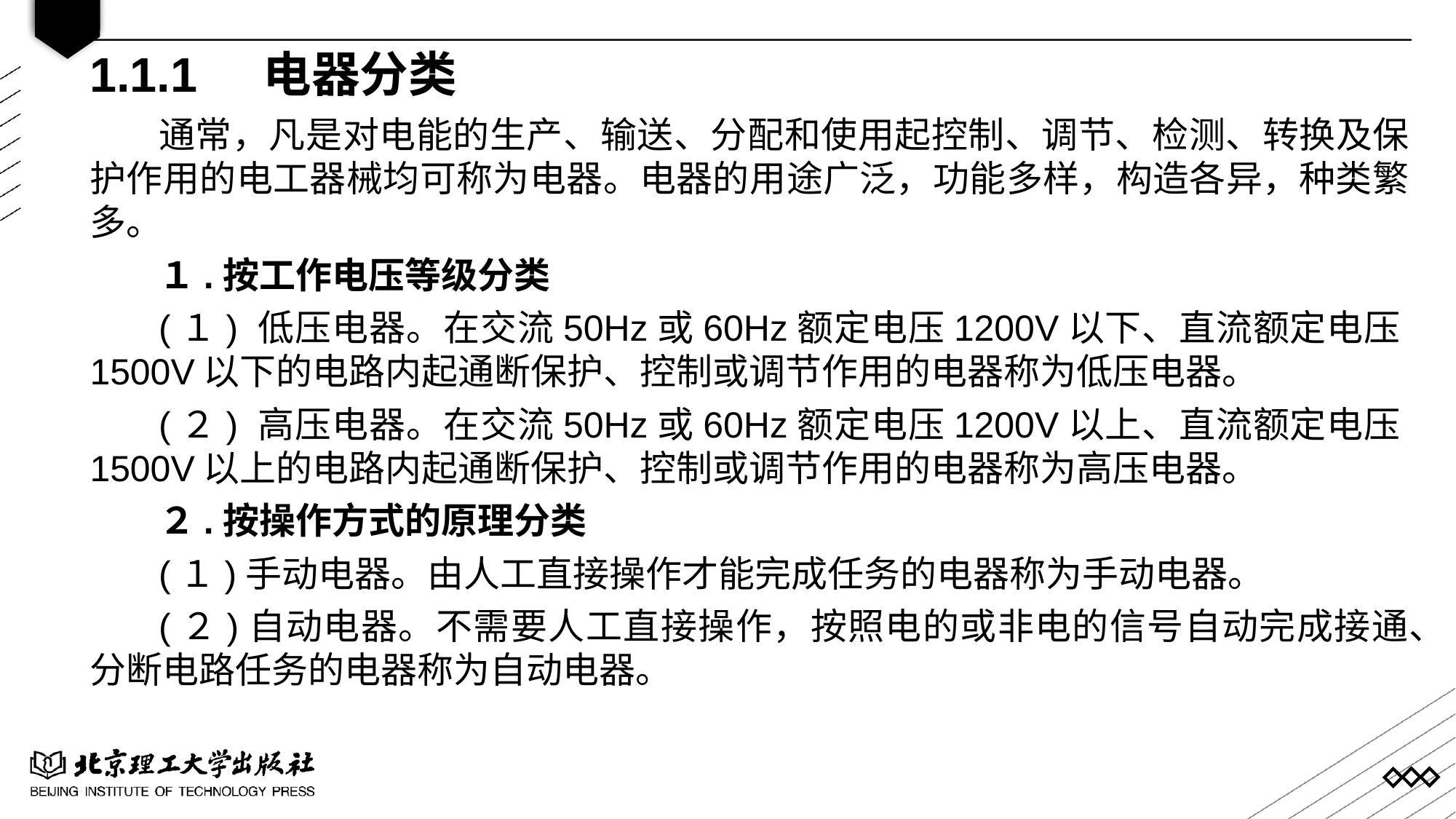

1.1.1    电器分类
通常，凡是对电能的生产、输送、分配和使用起控制、调节、检测、转换及保护作用的电工器械均可称为电器。电器的用途广泛，功能多样，构造各异，种类繁多。
１.按工作电压等级分类
(１) 低压电器。在交流50Hz或60Hz额定电压1200V以下、直流额定电压1500V以下的电路内起通断保护、控制或调节作用的电器称为低压电器。
(２) 高压电器。在交流50Hz或60Hz额定电压1200V以上、直流额定电压1500V以上的电路内起通断保护、控制或调节作用的电器称为高压电器。
２.按操作方式的原理分类
(１)手动电器。由人工直接操作才能完成任务的电器称为手动电器。
(２)自动电器。不需要人工直接操作，按照电的或非电的信号自动完成接通、分断电路任务的电器称为自动电器。